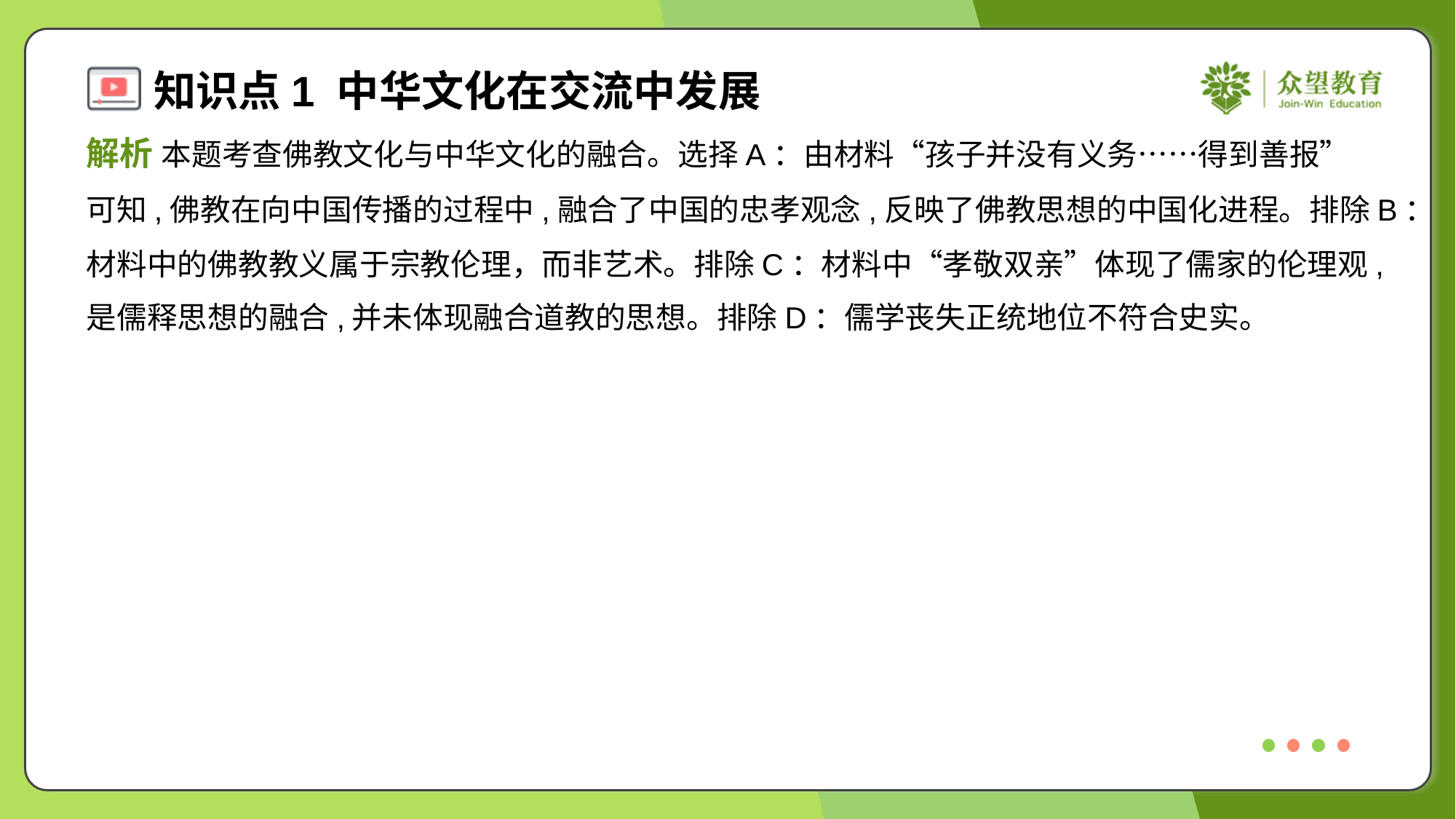

解析 本题考查佛教文化与中华文化的融合。选择A：由材料“孩子并没有义务……得到善报”
可知,佛教在向中国传播的过程中,融合了中国的忠孝观念,反映了佛教思想的中国化进程。排除B：
材料中的佛教教义属于宗教伦理，而非艺术。排除C：材料中“孝敬双亲”体现了儒家的伦理观,
是儒释思想的融合,并未体现融合道教的思想。排除D：儒学丧失正统地位不符合史实。